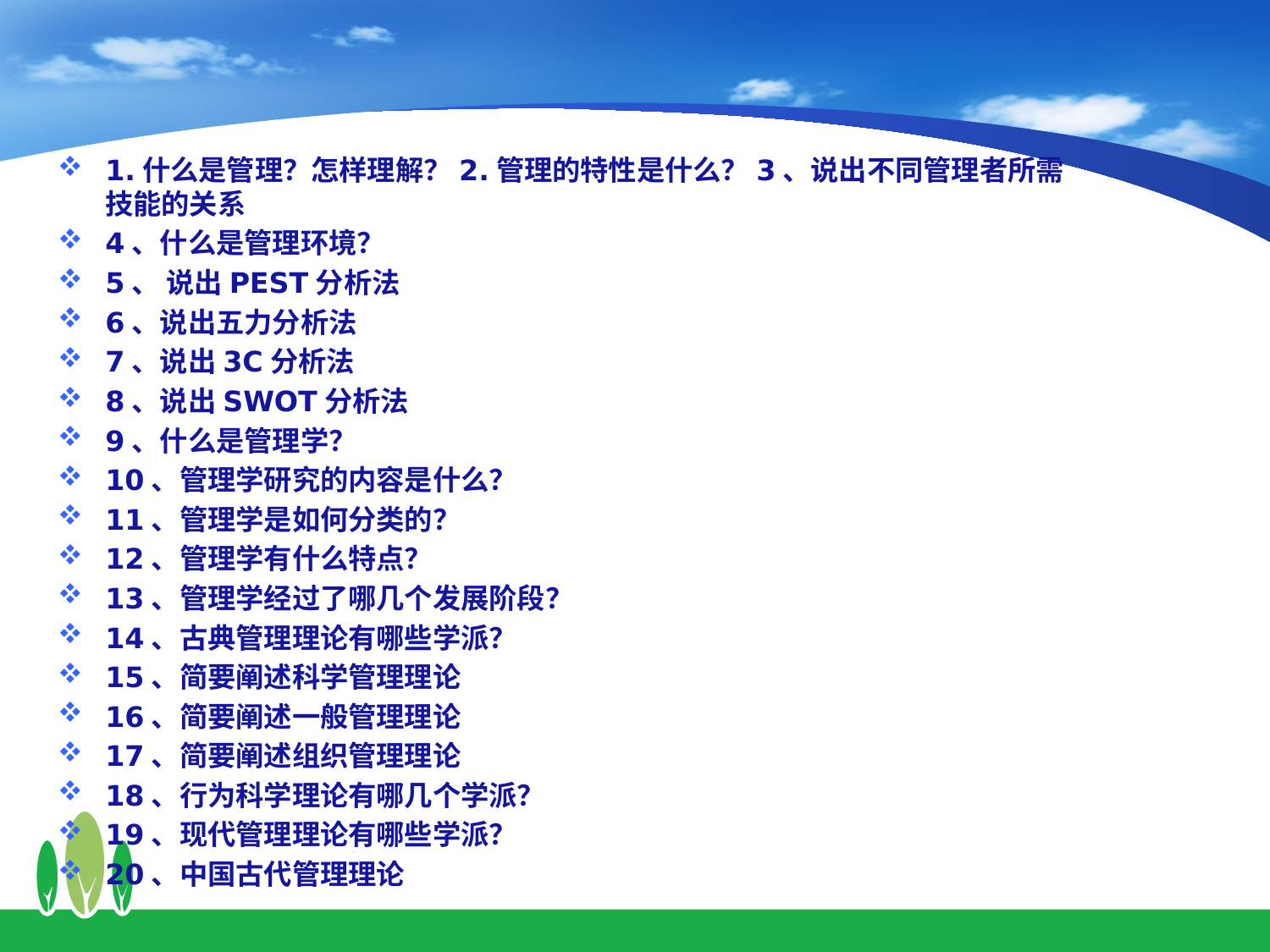

1.什么是管理？怎样理解？2.管理的特性是什么？3、说出不同管理者所需技能的关系
4、什么是管理环境？
5、 说出PEST分析法
6、说出五力分析法
7、说出3C分析法
8、说出SWOT分析法
9、什么是管理学？
10、管理学研究的内容是什么？
11、管理学是如何分类的？
12、管理学有什么特点？
13、管理学经过了哪几个发展阶段？
14、古典管理理论有哪些学派？
15、简要阐述科学管理理论
16、简要阐述一般管理理论
17、简要阐述组织管理理论
18、行为科学理论有哪几个学派？
19、现代管理理论有哪些学派？
20、中国古代管理理论
11